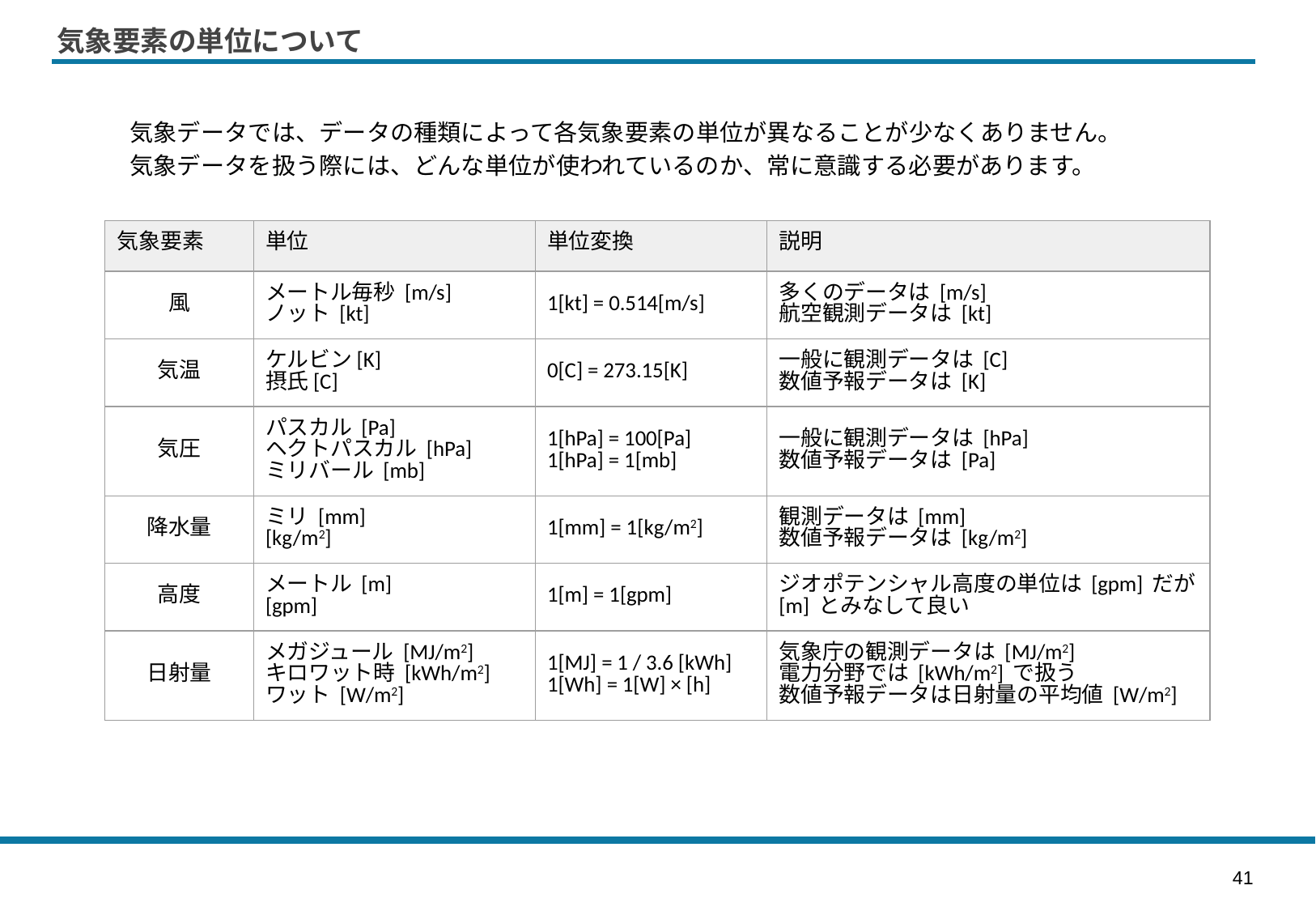

# 気象要素の単位について
気象データでは、データの種類によって各気象要素の単位が異なることが少なくありません。
気象データを扱う際には、どんな単位が使われているのか、常に意識する必要があります。
| 気象要素 | 単位 | 単位変換 | 説明 |
| --- | --- | --- | --- |
| 風 | メートル毎秒 [m/s] ノット [kt] | 1[kt] = 0.514[m/s] | 多くのデータは [m/s] 航空観測データは [kt] |
| 気温 | ケルビン[K] 摂氏[C] | 0[C] = 273.15[K] | 一般に観測データは [C] 数値予報データは [K] |
| 気圧 | パスカル [Pa] ヘクトパスカル [hPa] ミリバール [mb] | 1[hPa] = 100[Pa] 1[hPa] = 1[mb] | 一般に観測データは [hPa] 数値予報データは [Pa] |
| 降水量 | ミリ [mm] [kg/m2] | 1[mm] = 1[kg/m2] | 観測データは [mm] 数値予報データは [kg/m2] |
| 高度 | メートル [m] [gpm] | 1[m] = 1[gpm] | ジオポテンシャル高度の単位は [gpm] だが [m] とみなして良い |
| 日射量 | メガジュール [MJ/m2] キロワット時 [kWh/m2] ワット [W/m2] | 1[MJ] = 1 / 3.6 [kWh] 1[Wh] = 1[W] × [h] | 気象庁の観測データは [MJ/m2] 電力分野では [kWh/m2] で扱う 数値予報データは日射量の平均値 [W/m2] |